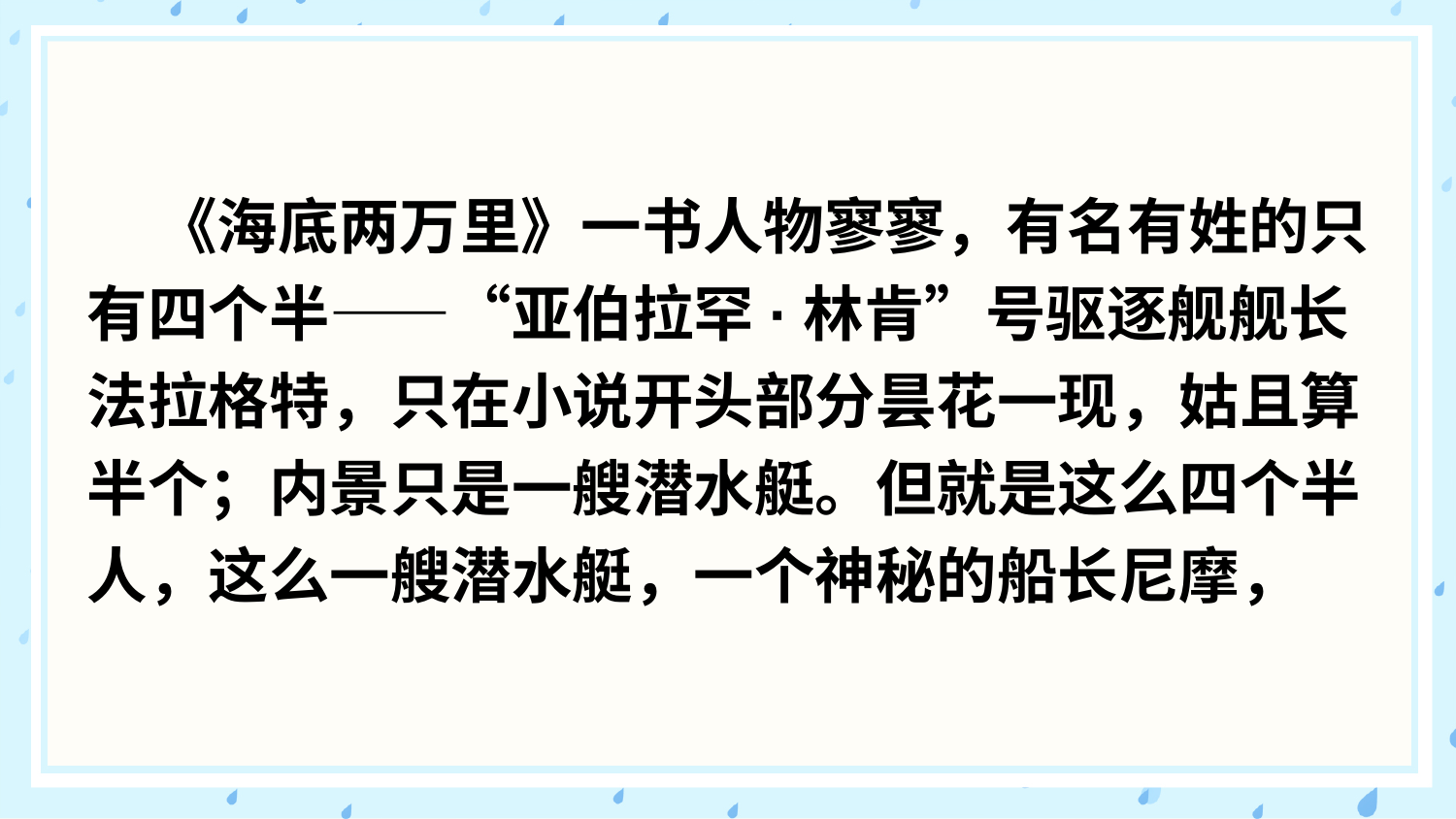

《海底两万里》一书人物寥寥，有名有姓的只有四个半——“亚伯拉罕·林肯”号驱逐舰舰长法拉格特，只在小说开头部分昙花一现，姑且算半个；内景只是一艘潜水艇。但就是这么四个半人，这么一艘潜水艇，一个神秘的船长尼摩，